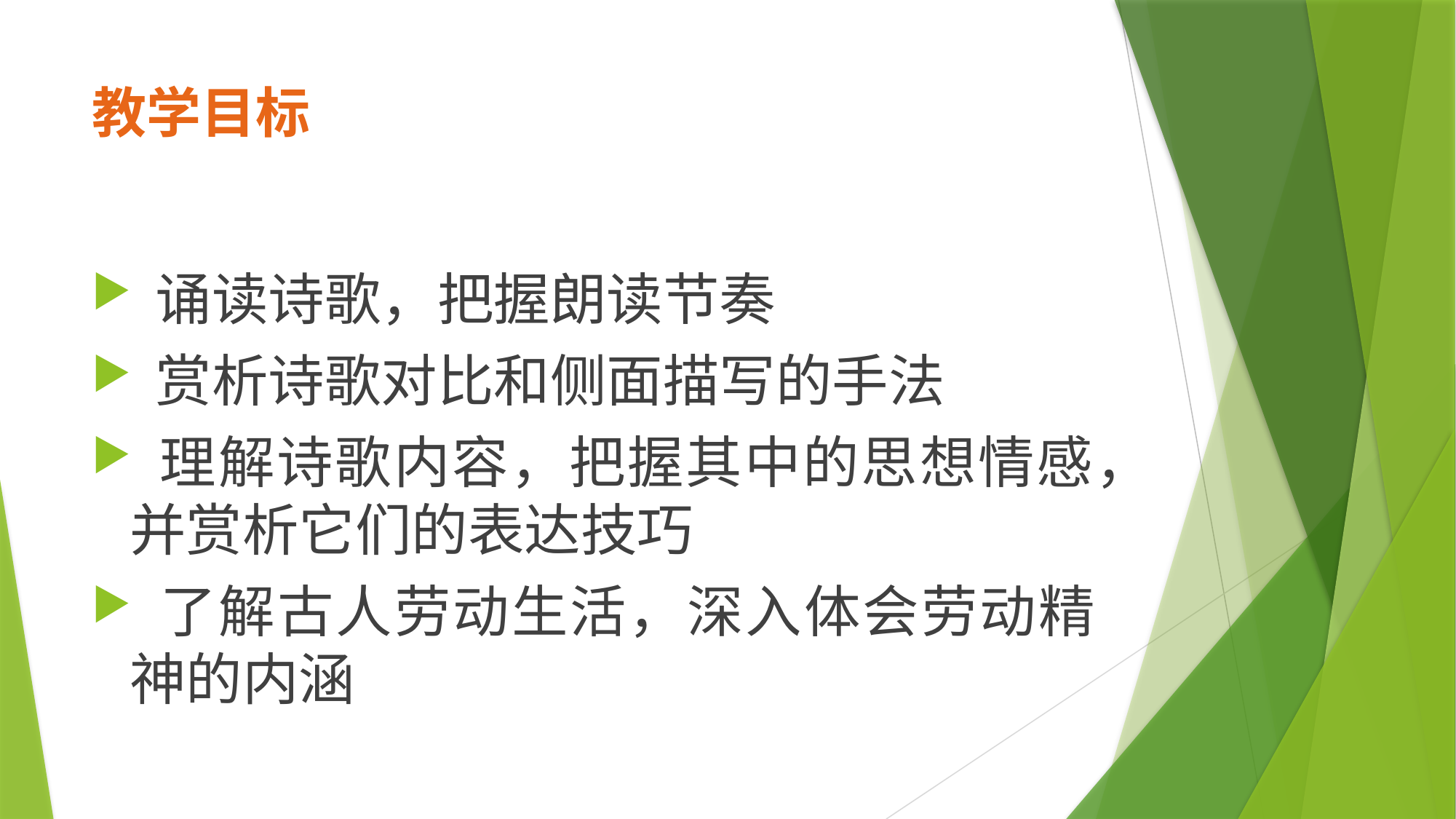

# 教学目标
 诵读诗歌，把握朗读节奏
 赏析诗歌对比和侧面描写的手法
 理解诗歌内容，把握其中的思想情感，并赏析它们的表达技巧
 了解古人劳动生活，深入体会劳动精神的内涵